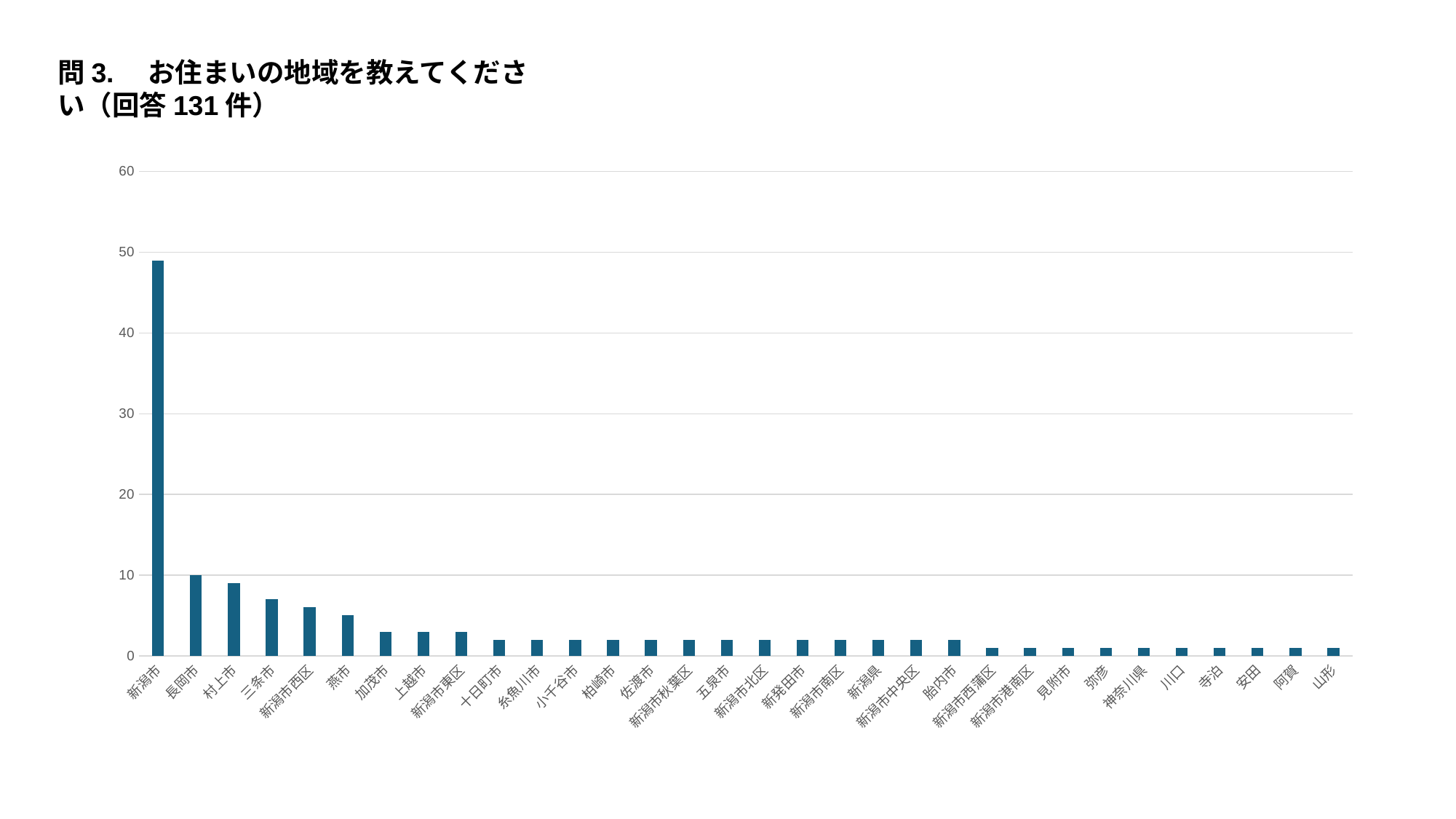

問3.　お住まいの地域を教えてください（回答131件）

### Chart

| Category |  |
|---|---|
| 新潟市 | 49.0 |
| 長岡市 | 10.0 |
| 村上市 | 9.0 |
| 三条市 | 7.0 |
| 新潟市西区 | 6.0 |
| 燕市 | 5.0 |
| 加茂市 | 3.0 |
| 上越市 | 3.0 |
| 新潟市東区 | 3.0 |
| 十日町市 | 2.0 |
| 糸魚川市 | 2.0 |
| 小千谷市 | 2.0 |
| 柏崎市 | 2.0 |
| 佐渡市 | 2.0 |
| 新潟市秋葉区 | 2.0 |
| 五泉市 | 2.0 |
| 新潟市北区 | 2.0 |
| 新発田市 | 2.0 |
| 新潟市南区 | 2.0 |
| 新潟県 | 2.0 |
| 新潟市中央区 | 2.0 |
| 胎内市 | 2.0 |
| 新潟市西蒲区 | 1.0 |
| 新潟市港南区 | 1.0 |
| 見附市 | 1.0 |
| 弥彦 | 1.0 |
| 神奈川県 | 1.0 |
| 川口 | 1.0 |
| 寺泊 | 1.0 |
| 安田 | 1.0 |
| 阿賀 | 1.0 |
| 山形 | 1.0 |